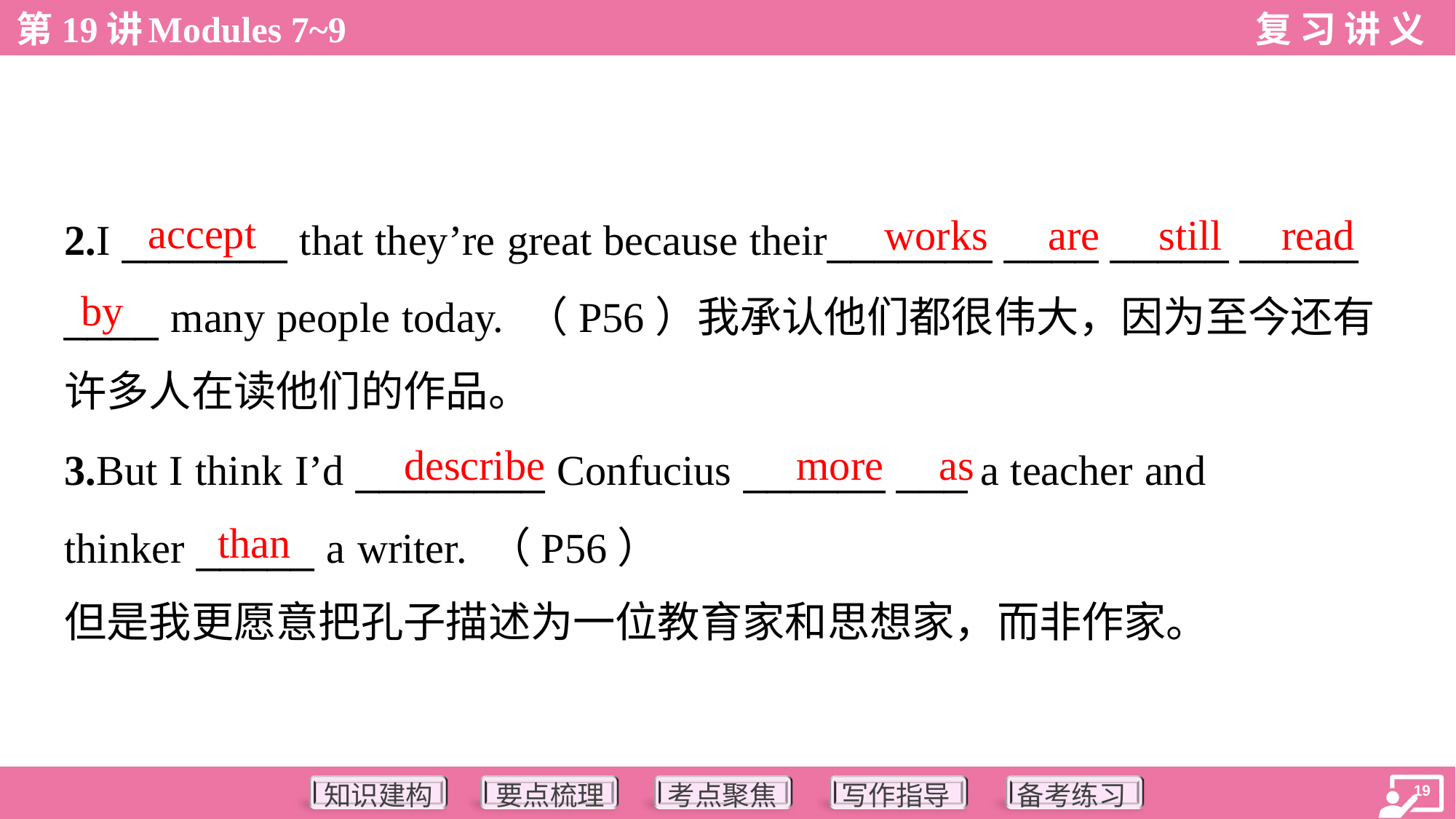

accept
works
are
still
read
2.I _______ that they’re great because their_______ ____ _____ _____
____ many people today. （P56）我承认他们都很伟大，因为至今还有
许多人在读他们的作品。
by
describe
more
as
3.But I think I’d ________ Confucius ______ ___ a teacher and
thinker _____ a writer. （P56）
但是我更愿意把孔子描述为一位教育家和思想家，而非作家。
than